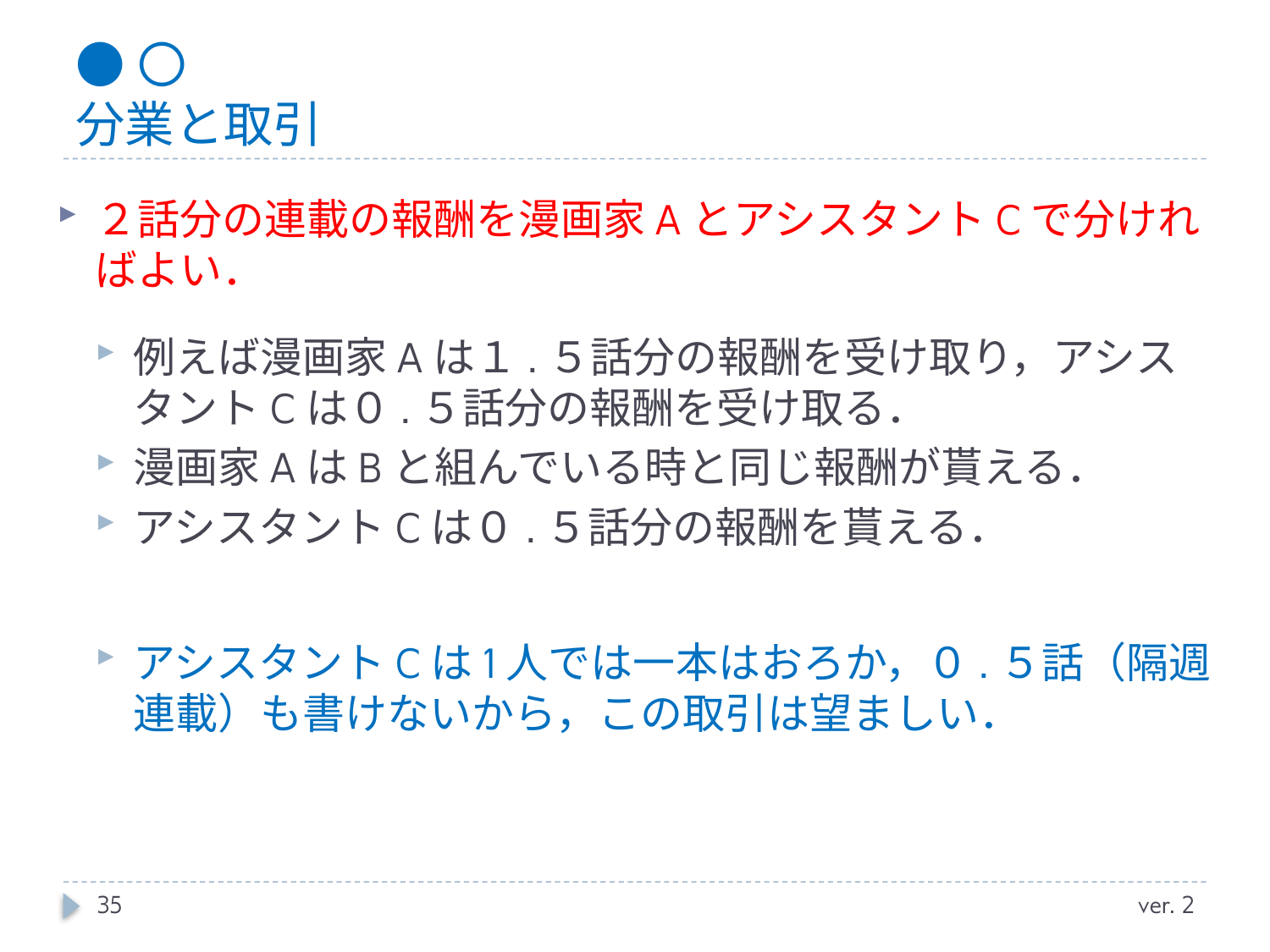

# ●〇 分業と取引
２話分の連載の報酬を漫画家AとアシスタントCで分ければよい．

例えば漫画家Aは１.５話分の報酬を受け取り，アシスタントCは０.５話分の報酬を受け取る．
漫画家AはBと組んでいる時と同じ報酬が貰える．
アシスタントCは０.５話分の報酬を貰える．

アシスタントCは1人では一本はおろか，０.５話（隔週連載）も書けないから，この取引は望ましい．
35
ver. 2